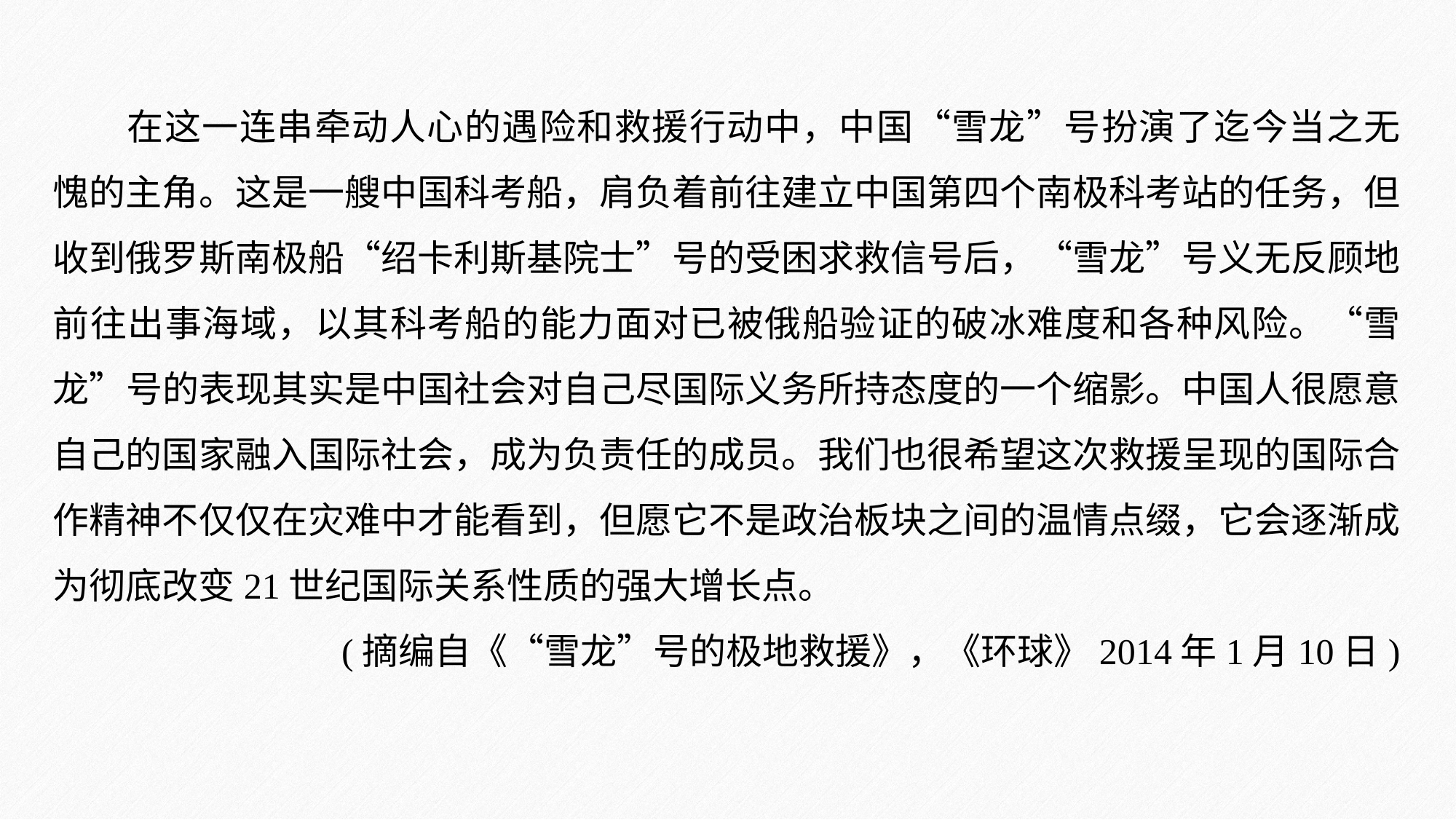

在这一连串牵动人心的遇险和救援行动中，中国“雪龙”号扮演了迄今当之无愧的主角。这是一艘中国科考船，肩负着前往建立中国第四个南极科考站的任务，但收到俄罗斯南极船“绍卡利斯基院士”号的受困求救信号后，“雪龙”号义无反顾地前往出事海域，以其科考船的能力面对已被俄船验证的破冰难度和各种风险。“雪龙”号的表现其实是中国社会对自己尽国际义务所持态度的一个缩影。中国人很愿意自己的国家融入国际社会，成为负责任的成员。我们也很希望这次救援呈现的国际合作精神不仅仅在灾难中才能看到，但愿它不是政治板块之间的温情点缀，它会逐渐成为彻底改变21世纪国际关系性质的强大增长点。
(摘编自《“雪龙”号的极地救援》，《环球》2014年1月10日)